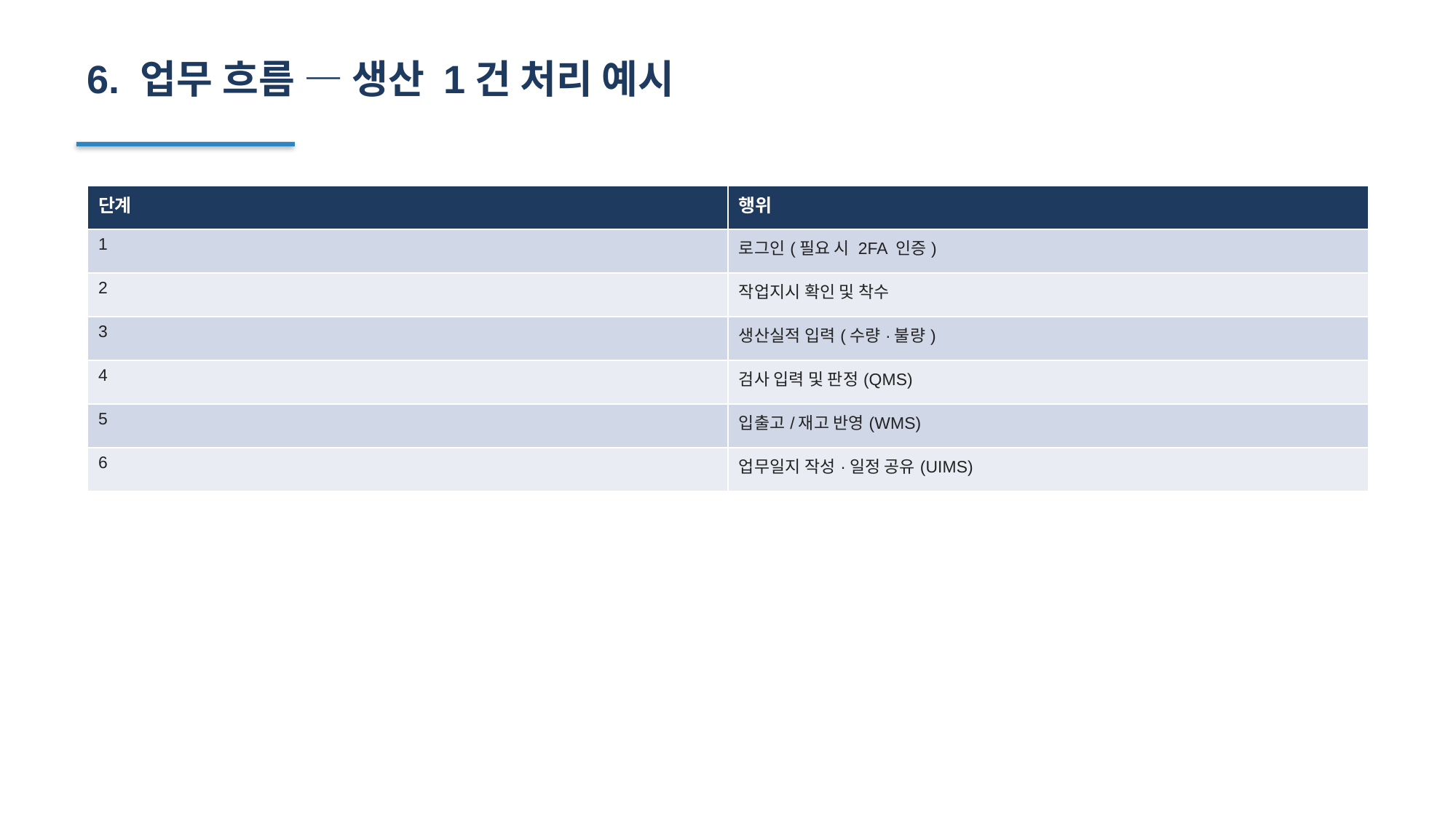

6. 업무 흐름 — 생산 1건 처리 예시

| 단계 | 행위 |
| --- | --- |
| 1 | 로그인(필요 시 2FA 인증) |
| 2 | 작업지시 확인 및 착수 |
| 3 | 생산실적 입력(수량·불량) |
| 4 | 검사 입력 및 판정(QMS) |
| 5 | 입출고/재고 반영(WMS) |
| 6 | 업무일지 작성·일정 공유(UIMS) |